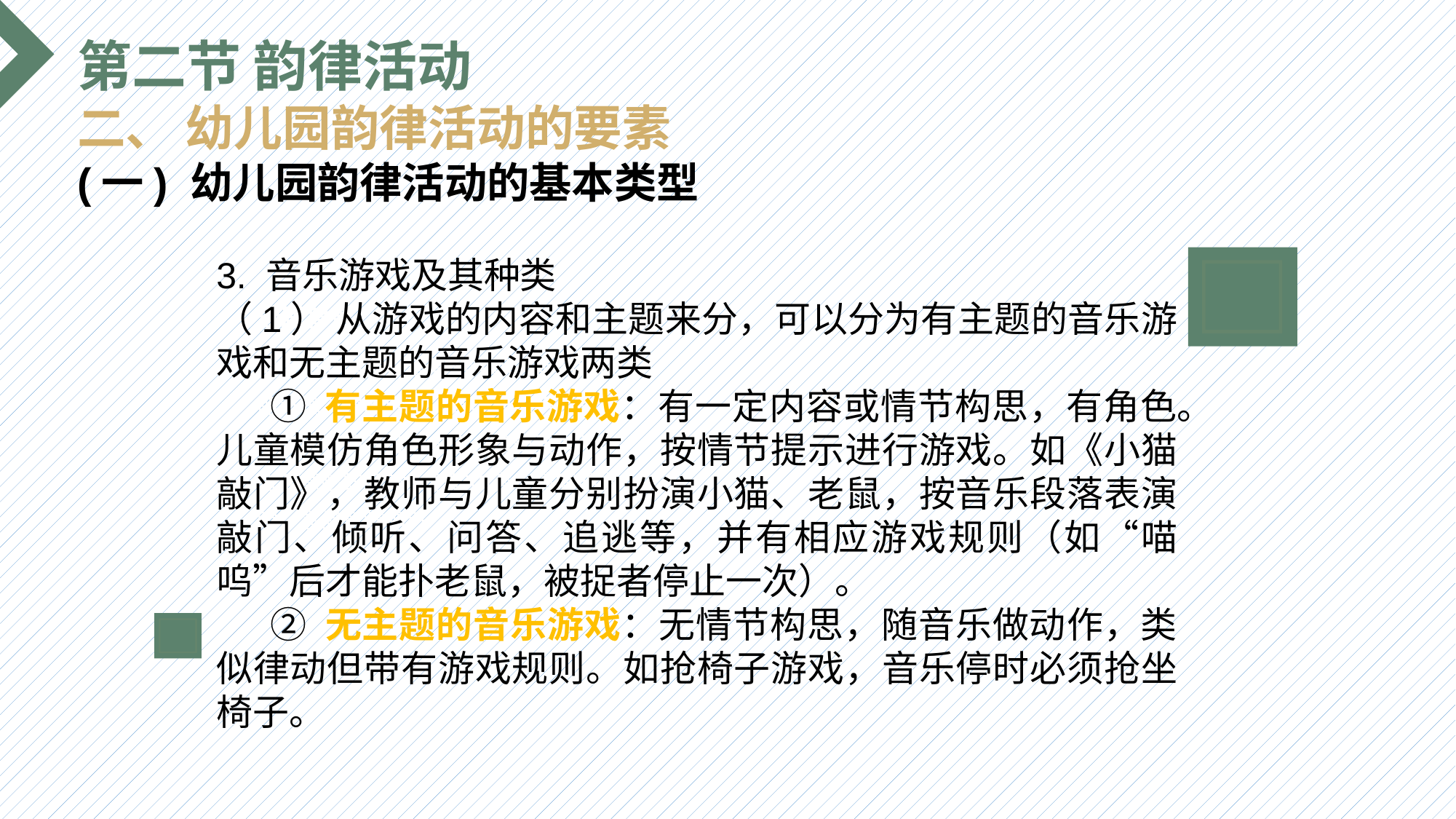

第二节 韵律活动
二、 幼儿园韵律活动的要素
(一) 幼儿园韵律活动的基本类型

3. 音乐游戏及其种类
（1） 从游戏的内容和主题来分，可以分为有主题的音乐游戏和无主题的音乐游戏两类
      ① 有主题的音乐游戏：有一定内容或情节构思，有角色。儿童模仿角色形象与动作，按情节提示进行游戏。如《小猫敲门》，教师与儿童分别扮演小猫、老鼠，按音乐段落表演敲门、倾听、问答、追逃等，并有相应游戏规则（如“喵呜”后才能扑老鼠，被捉者停止一次）。
      ② 无主题的音乐游戏：无情节构思，随音乐做动作，类似律动但带有游戏规则。如抢椅子游戏，音乐停时必须抢坐椅子。

选题背景
输入您的内容，请简要说明，言简意赅即可输入您的内容，请简要说明，言简意赅即可输入您的内容，请简要说明，言简意赅即可输入您的内容，请简要说明，言简意赅即可